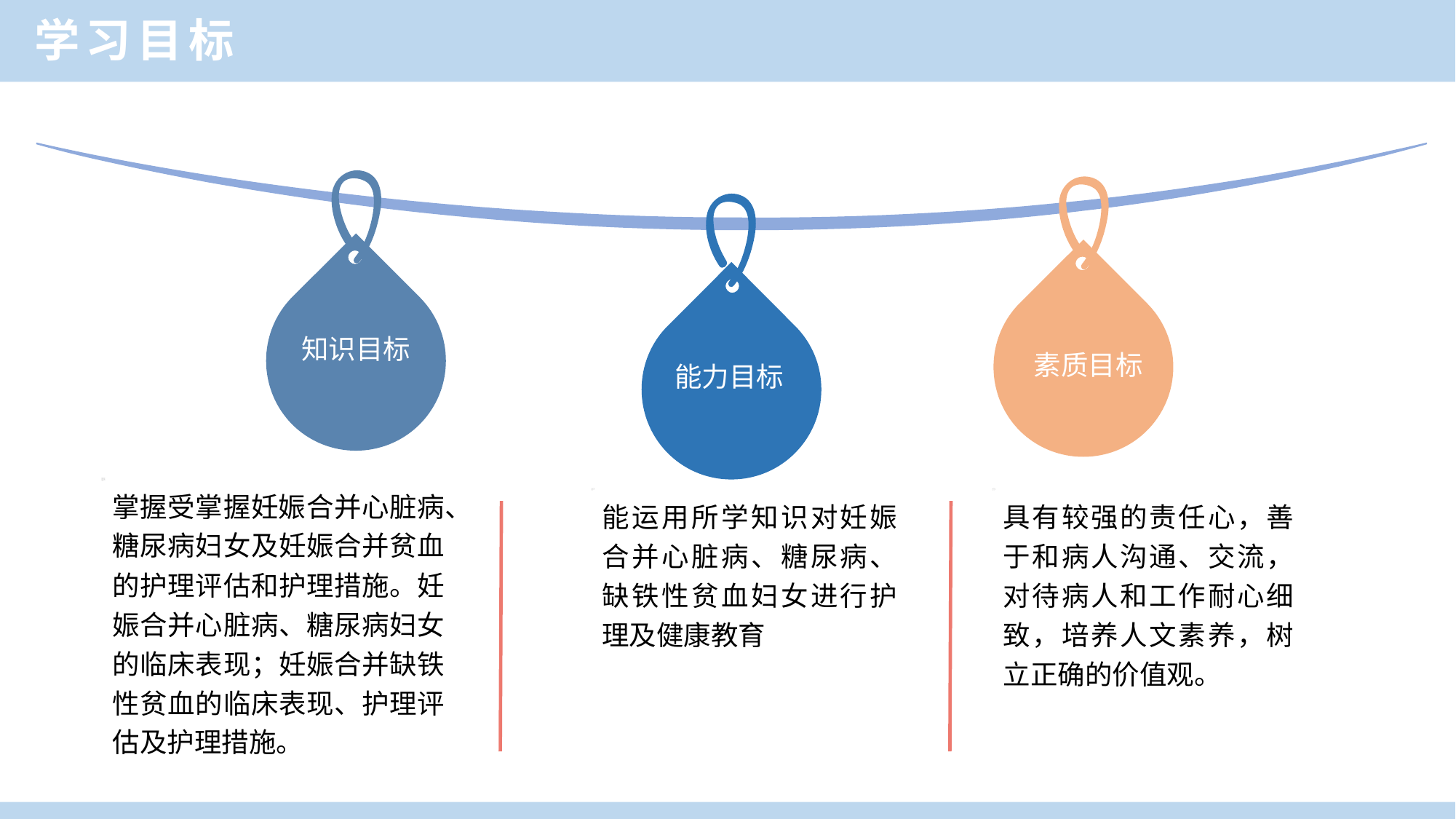

学习目标

知识目标

素质目标

能力目标
掌握受掌握妊娠合并心脏病、糖尿病妇女及妊娠合并贫血的护理评估和护理措施。妊娠合并心脏病、糖尿病妇女的临床表现；妊娠合并缺铁性贫血的临床表现、护理评估及护理措施。
能运用所学知识对妊娠合并心脏病、糖尿病、缺铁性贫血妇女进行护理及健康教育
具有较强的责任心，善于和病人沟通、交流，对待病人和工作耐心细致，培养人文素养，树立正确的价值观。